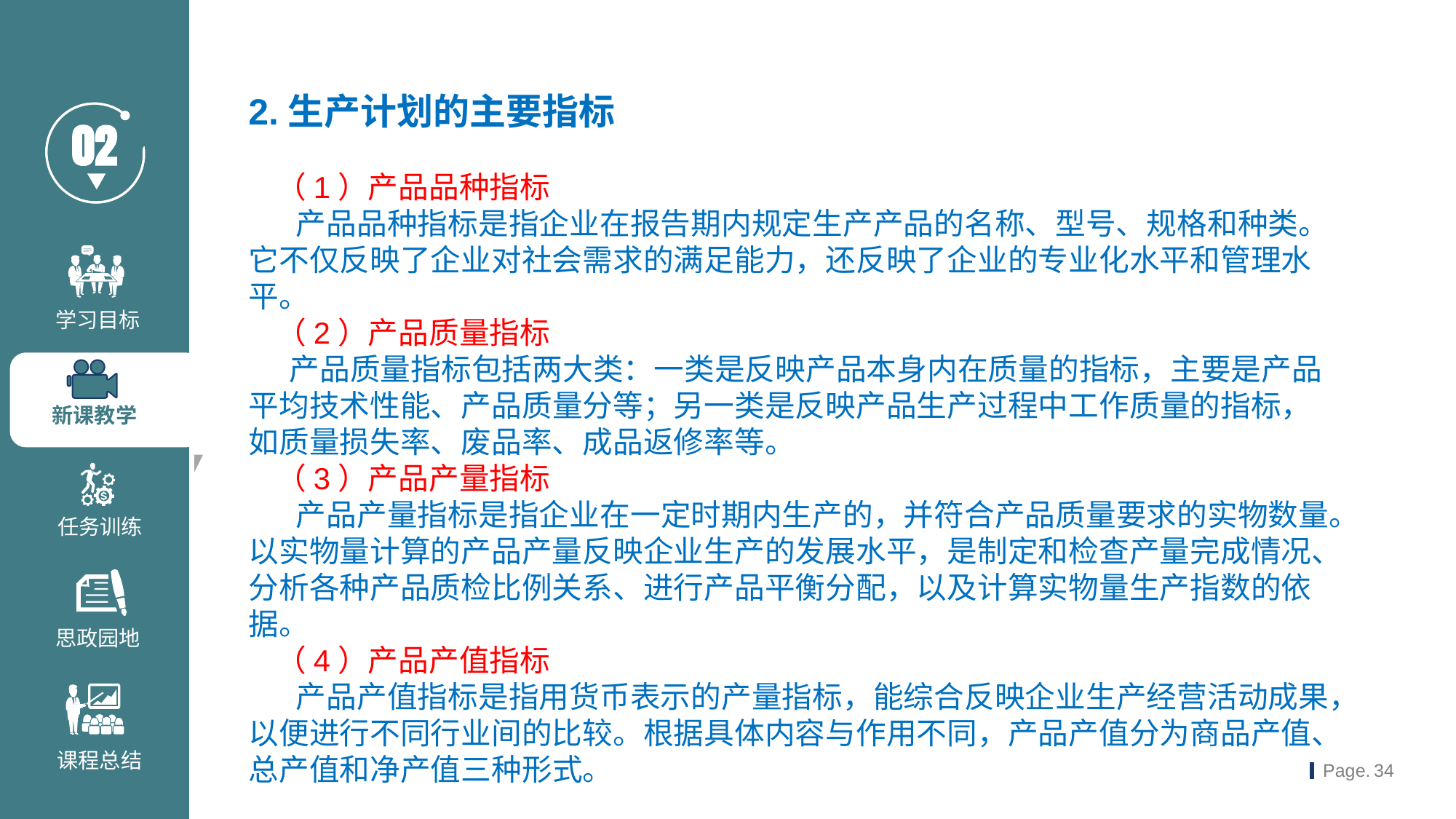

2.生产计划的主要指标

   （1）产品品种指标
      产品品种指标是指企业在报告期内规定生产产品的名称、型号、规格和种类。它不仅反映了企业对社会需求的满足能力，还反映了企业的专业化水平和管理水平。
   （2）产品质量指标
     产品质量指标包括两大类：一类是反映产品本身内在质量的指标，主要是产品平均技术性能、产品质量分等；另一类是反映产品生产过程中工作质量的指标，如质量损失率、废品率、成品返修率等。
   （3）产品产量指标
      产品产量指标是指企业在一定时期内生产的，并符合产品质量要求的实物数量。以实物量计算的产品产量反映企业生产的发展水平，是制定和检查产量完成情况、分析各种产品质检比例关系、进行产品平衡分配，以及计算实物量生产指数的依据。
   （4）产品产值指标
      产品产值指标是指用货币表示的产量指标，能综合反映企业生产经营活动成果，以便进行不同行业间的比较。根据具体内容与作用不同，产品产值分为商品产值、总产值和净产值三种形式。